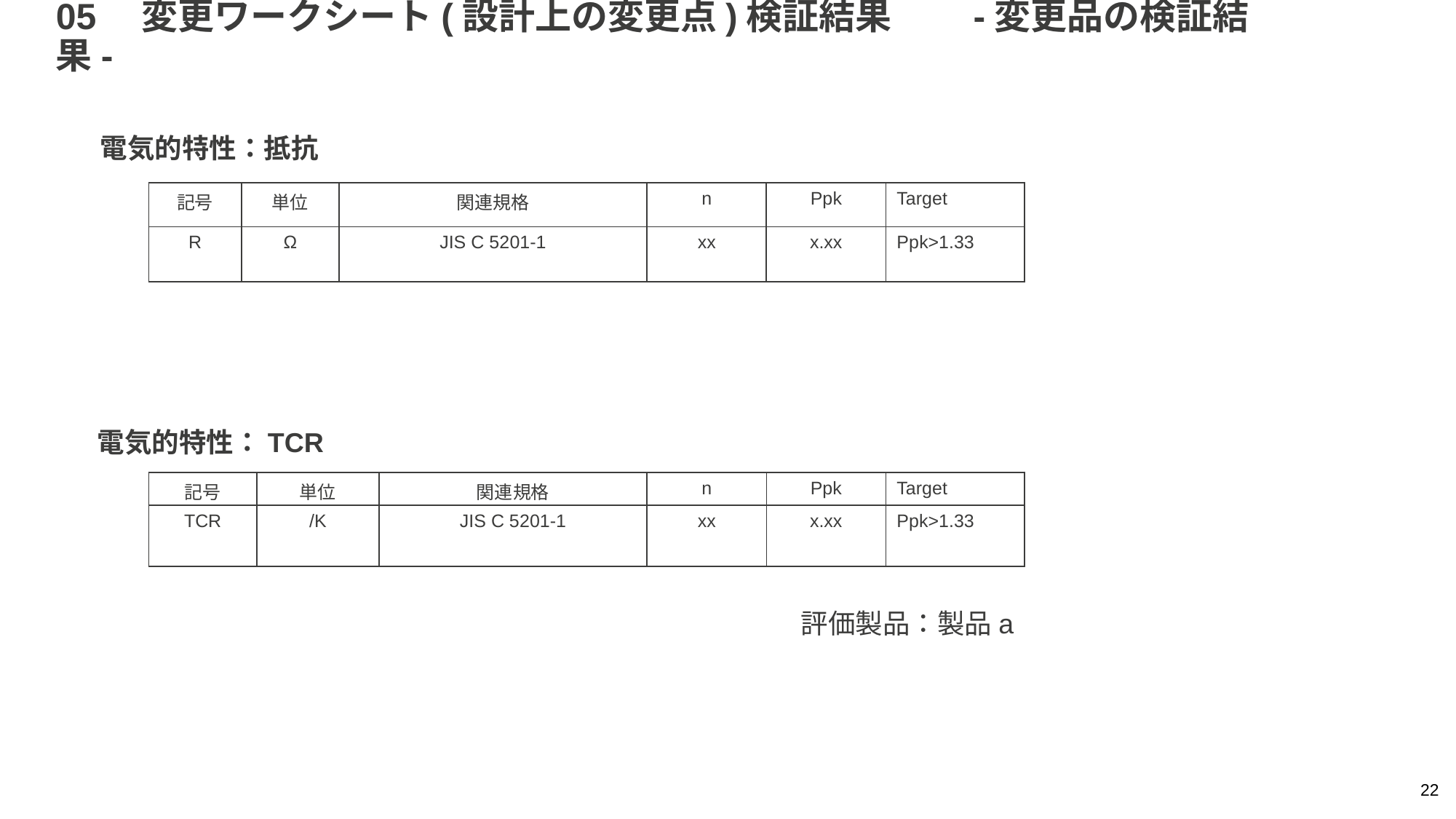

# 05　変更ワークシート(設計上の変更点)検証結果　　-変更品の検証結果-
電気的特性：抵抗
| 記号 | 単位 | 関連規格 | n | Ppk | Target |
| --- | --- | --- | --- | --- | --- |
| R | Ω | JIS C 5201-1 | xx | x.xx | Ppk>1.33 |
電気的特性：TCR
| 記号 | 単位 | 関連規格 | n | Ppk | Target |
| --- | --- | --- | --- | --- | --- |
| TCR | /K | JIS C 5201-1 | xx | x.xx | Ppk>1.33 |
評価製品：製品a